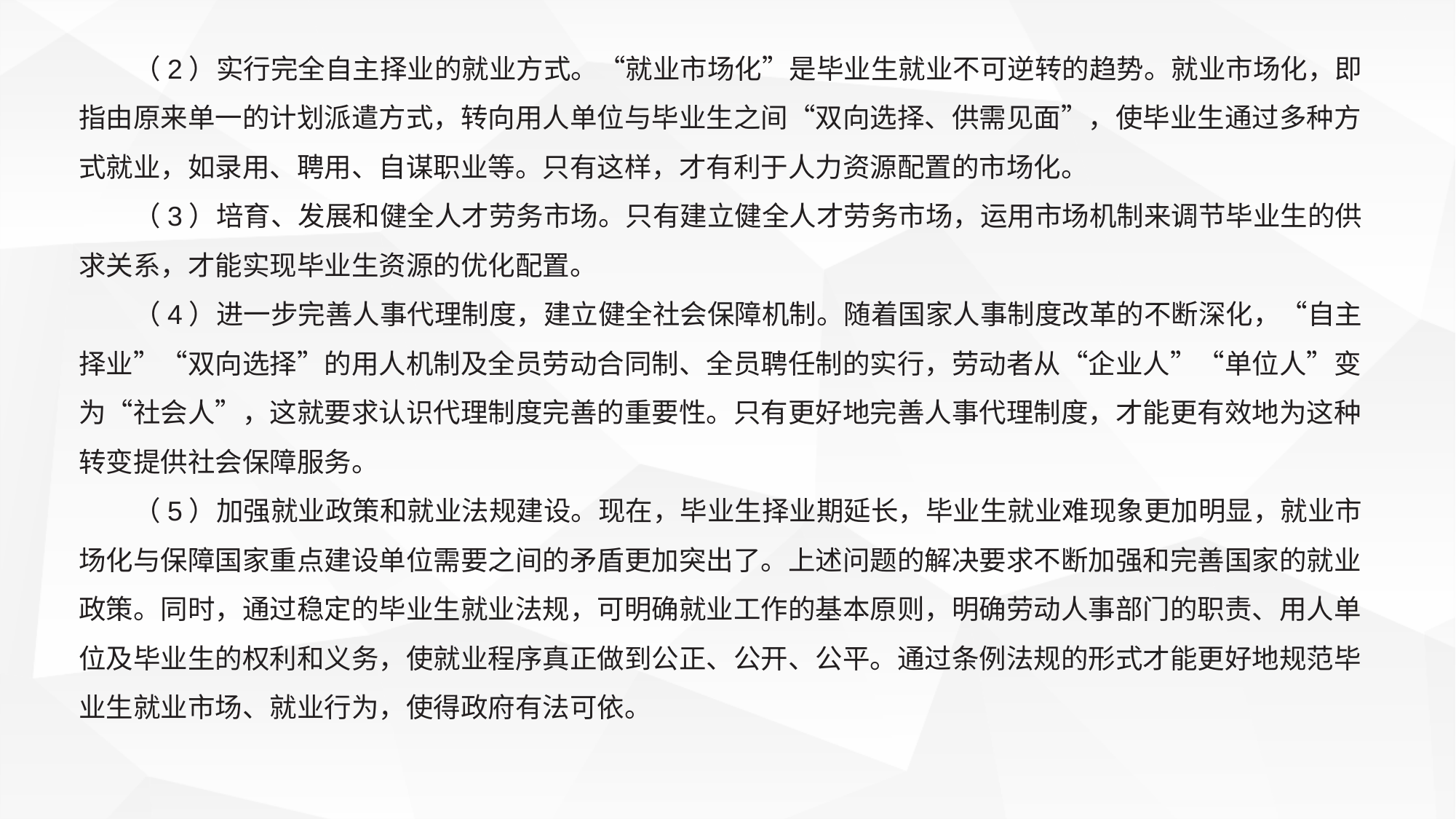

（2）实行完全自主择业的就业方式。“就业市场化”是毕业生就业不可逆转的趋势。就业市场化，即指由原来单一的计划派遣方式，转向用人单位与毕业生之间“双向选择、供需见面”，使毕业生通过多种方式就业，如录用、聘用、自谋职业等。只有这样，才有利于人力资源配置的市场化。
（3）培育、发展和健全人才劳务市场。只有建立健全人才劳务市场，运用市场机制来调节毕业生的供求关系，才能实现毕业生资源的优化配置。
（4）进一步完善人事代理制度，建立健全社会保障机制。随着国家人事制度改革的不断深化，“自主择业”“双向选择”的用人机制及全员劳动合同制、全员聘任制的实行，劳动者从“企业人”“单位人”变为“社会人”，这就要求认识代理制度完善的重要性。只有更好地完善人事代理制度，才能更有效地为这种转变提供社会保障服务。
（5）加强就业政策和就业法规建设。现在，毕业生择业期延长，毕业生就业难现象更加明显，就业市场化与保障国家重点建设单位需要之间的矛盾更加突出了。上述问题的解决要求不断加强和完善国家的就业政策。同时，通过稳定的毕业生就业法规，可明确就业工作的基本原则，明确劳动人事部门的职责、用人单位及毕业生的权利和义务，使就业程序真正做到公正、公开、公平。通过条例法规的形式才能更好地规范毕业生就业市场、就业行为，使得政府有法可依。